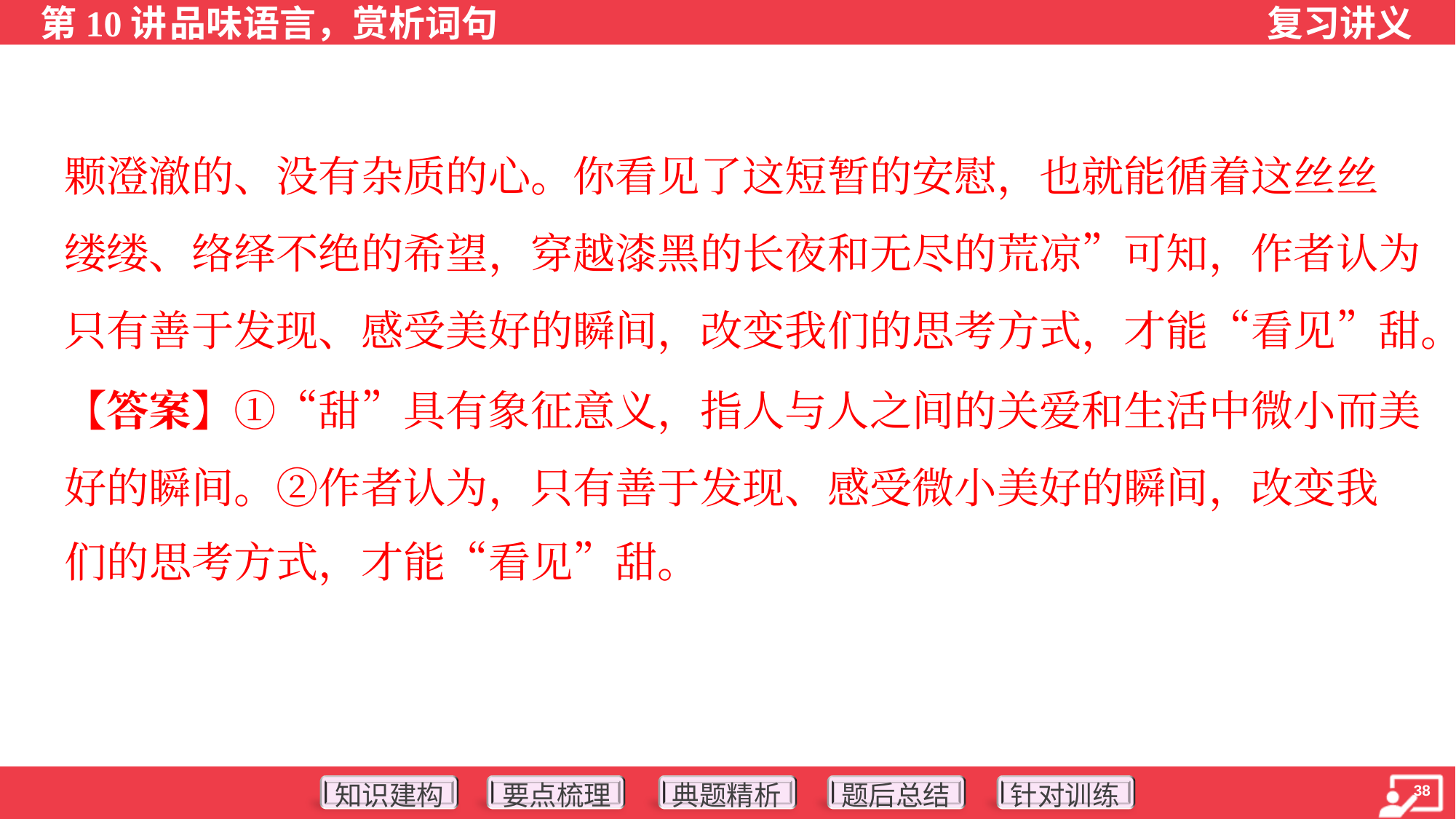

颗澄澈的、没有杂质的心。你看见了这短暂的安慰，也就能循着这丝丝
缕缕、络绎不绝的希望，穿越漆黑的长夜和无尽的荒凉”可知，作者认为
只有善于发现、感受美好的瞬间，改变我们的思考方式，才能“看见”甜。
【答案】①“甜”具有象征意义，指人与人之间的关爱和生活中微小而美
好的瞬间。②作者认为，只有善于发现、感受微小美好的瞬间，改变我
们的思考方式，才能“看见”甜。